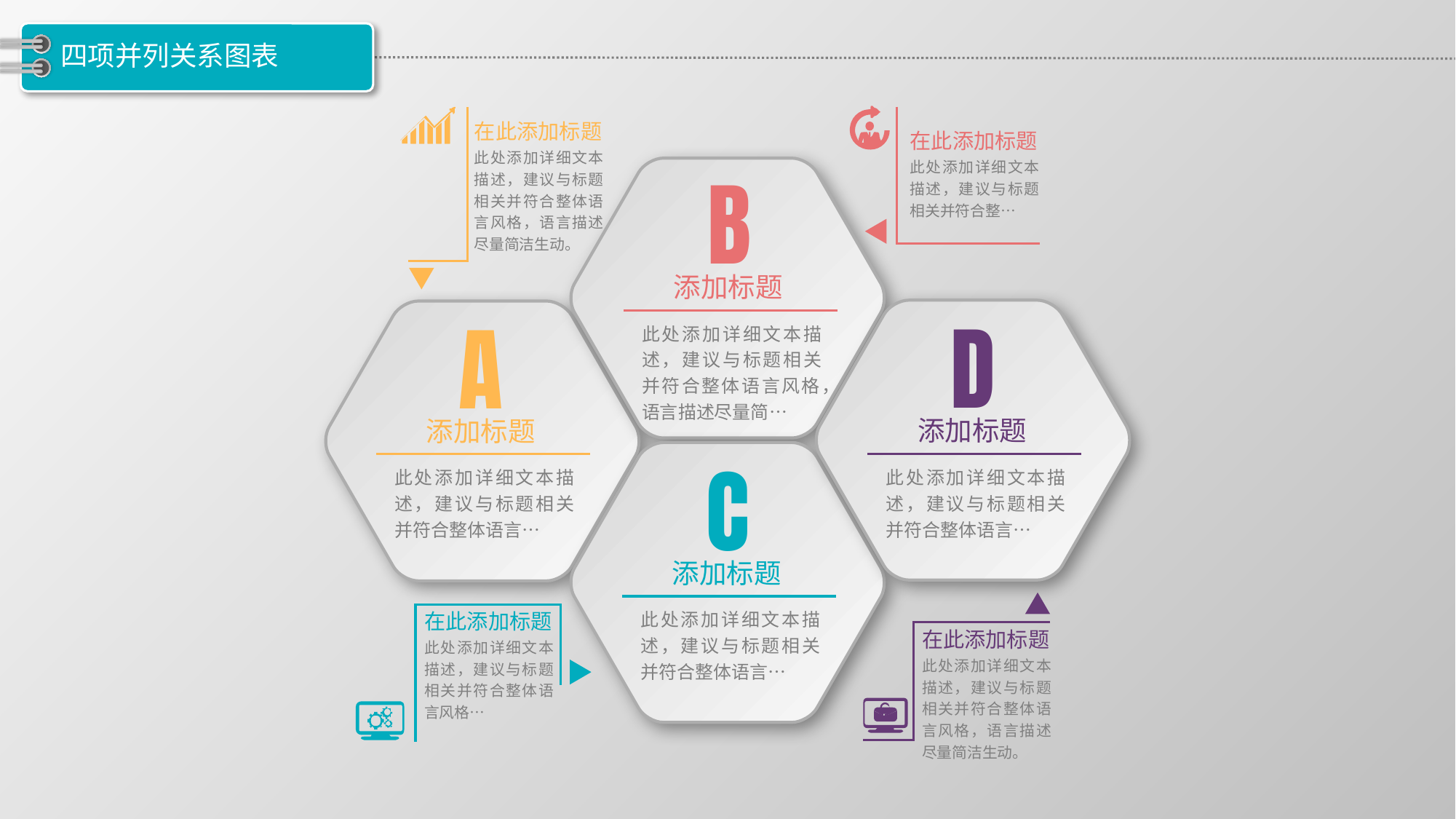

# 四项并列关系图表

在此添加标题
在此添加标题
此处添加详细文本描述，建议与标题相关并符合整体语言风格，语言描述尽量简洁生动。
此处添加详细文本描述，建议与标题相关并符合整…

B
添加标题
此处添加详细文本描述，建议与标题相关并符合整体语言风格，语言描述尽量简…

D
添加标题
此处添加详细文本描述，建议与标题相关并符合整体语言…
A
添加标题
此处添加详细文本描述，建议与标题相关并符合整体语言…

C
添加标题
此处添加详细文本描述，建议与标题相关并符合整体语言…

在此添加标题

在此添加标题

此处添加详细文本描述，建议与标题相关并符合整体语言风格…
此处添加详细文本描述，建议与标题相关并符合整体语言风格，语言描述尽量简洁生动。